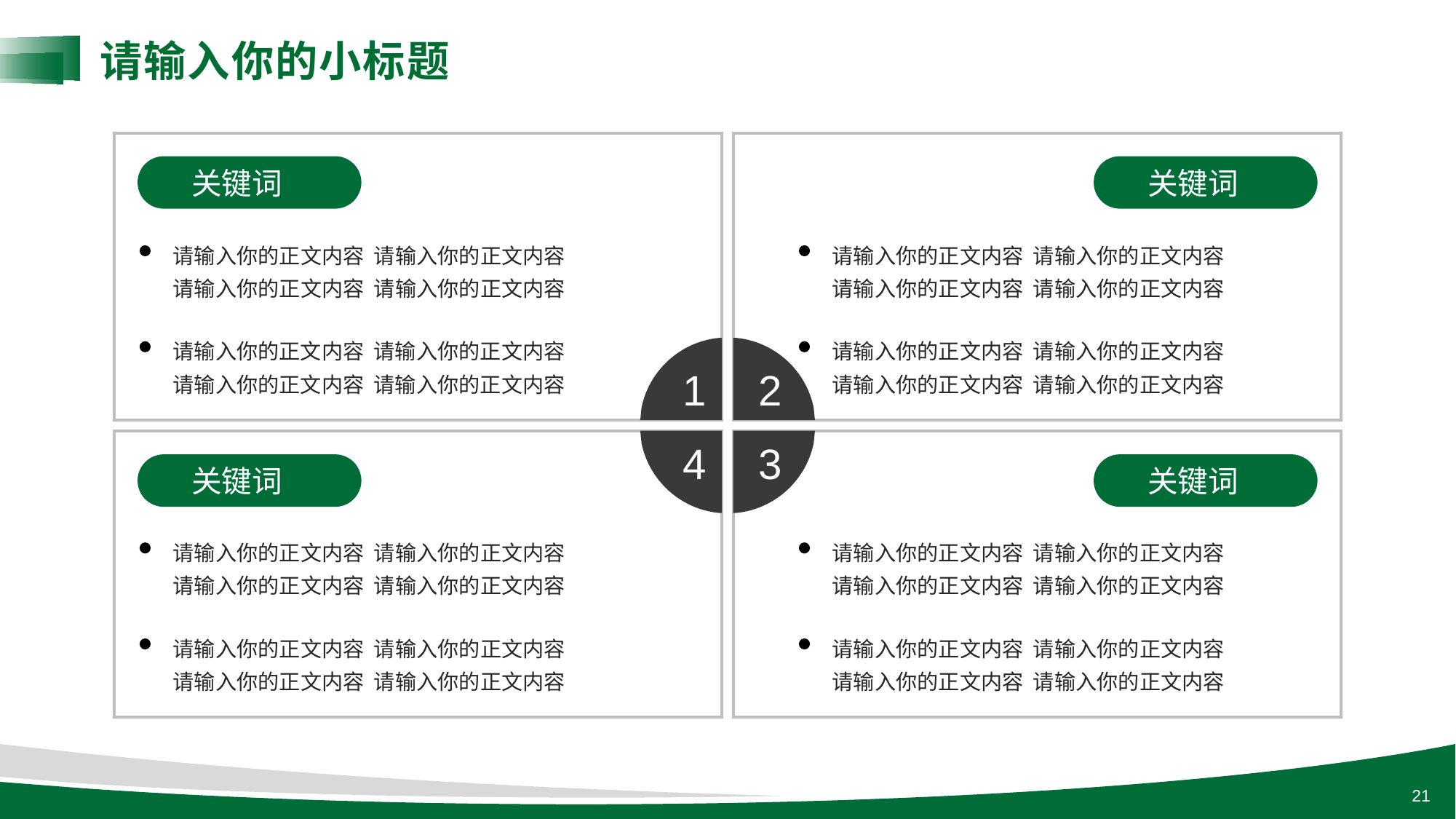

请输入你的小标题

关键词
关键词
请输入你的正文内容  请输入你的正文内容请输入你的正文内容  请输入你的正文内容

请输入你的正文内容  请输入你的正文内容请输入你的正文内容  请输入你的正文内容

请输入你的正文内容  请输入你的正文内容请输入你的正文内容  请输入你的正文内容
请输入你的正文内容  请输入你的正文内容请输入你的正文内容  请输入你的正文内容

1
2

4
3
关键词
关键词
请输入你的正文内容  请输入你的正文内容请输入你的正文内容  请输入你的正文内容
请输入你的正文内容  请输入你的正文内容请输入你的正文内容  请输入你的正文内容

请输入你的正文内容  请输入你的正文内容请输入你的正文内容  请输入你的正文内容
请输入你的正文内容  请输入你的正文内容请输入你的正文内容  请输入你的正文内容

21